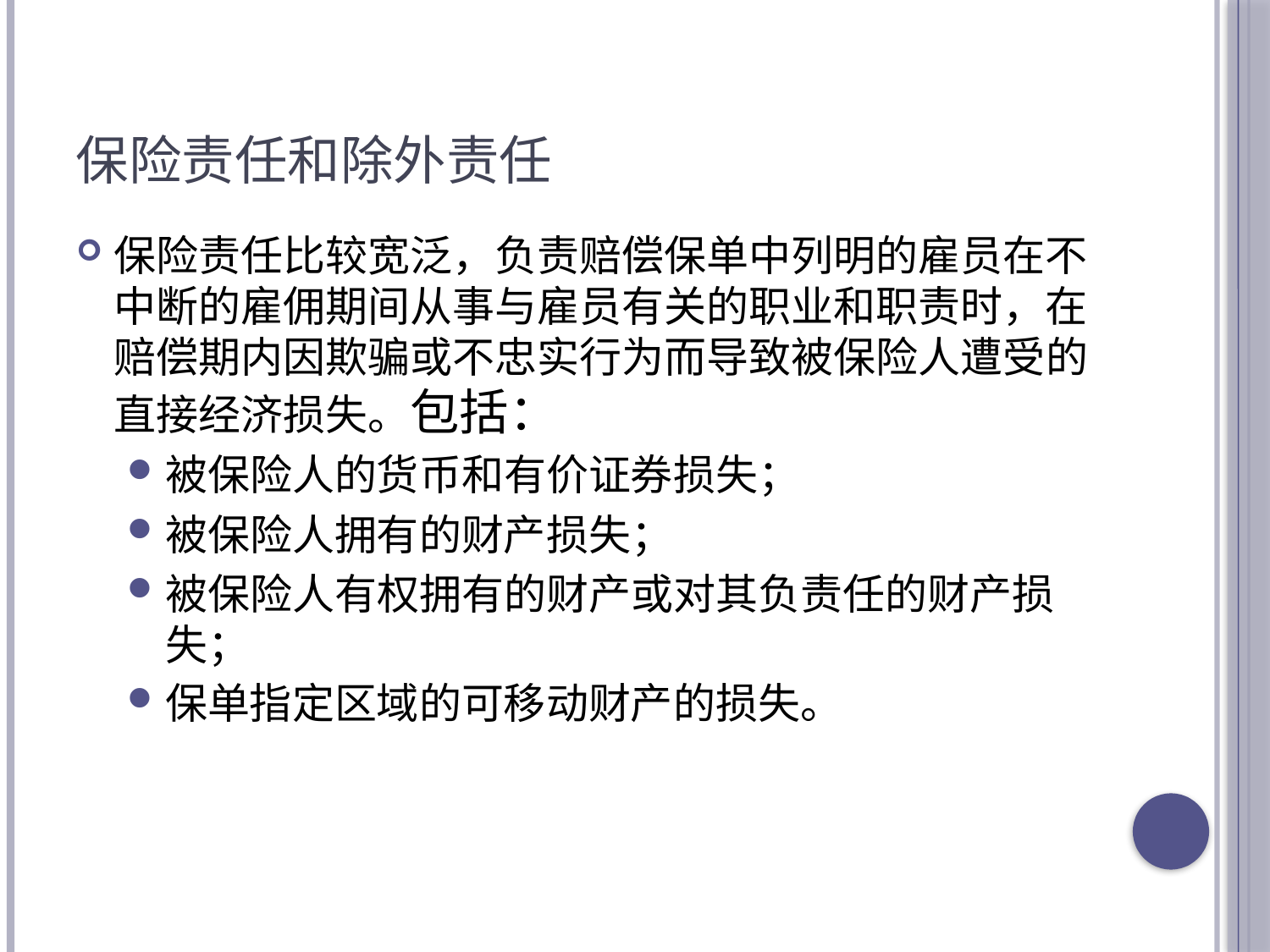

# 保险责任和除外责任
保险责任比较宽泛，负责赔偿保单中列明的雇员在不中断的雇佣期间从事与雇员有关的职业和职责时，在赔偿期内因欺骗或不忠实行为而导致被保险人遭受的直接经济损失。包括：
被保险人的货币和有价证券损失；
被保险人拥有的财产损失；
被保险人有权拥有的财产或对其负责任的财产损失；
保单指定区域的可移动财产的损失。